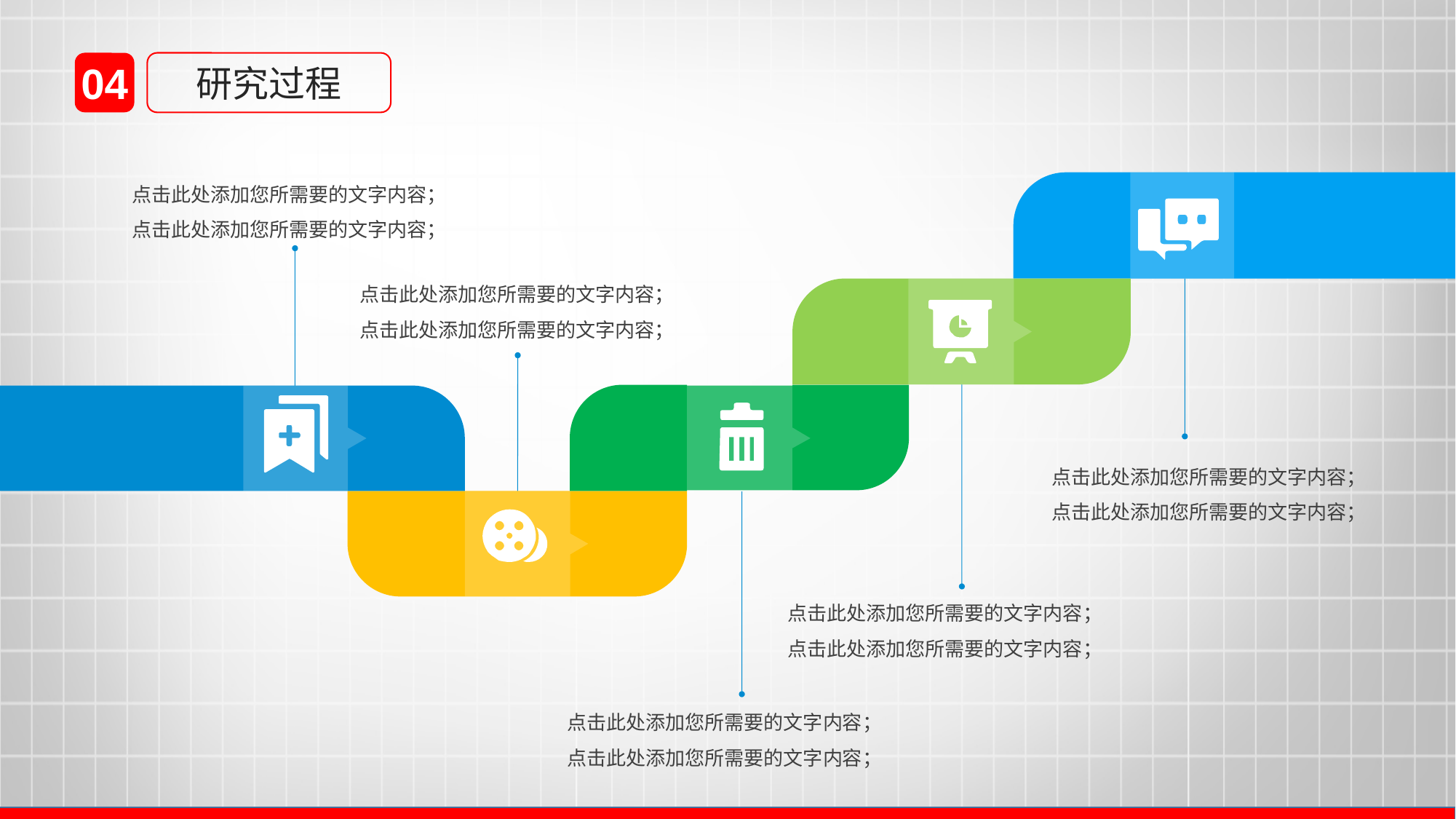

04
研究过程
点击此处添加您所需要的文字内容；
点击此处添加您所需要的文字内容；

点击此处添加您所需要的文字内容；
点击此处添加您所需要的文字内容；
点击此处添加您所需要的文字内容；
点击此处添加您所需要的文字内容；
点击此处添加您所需要的文字内容；
点击此处添加您所需要的文字内容；
点击此处添加您所需要的文字内容；
点击此处添加您所需要的文字内容；